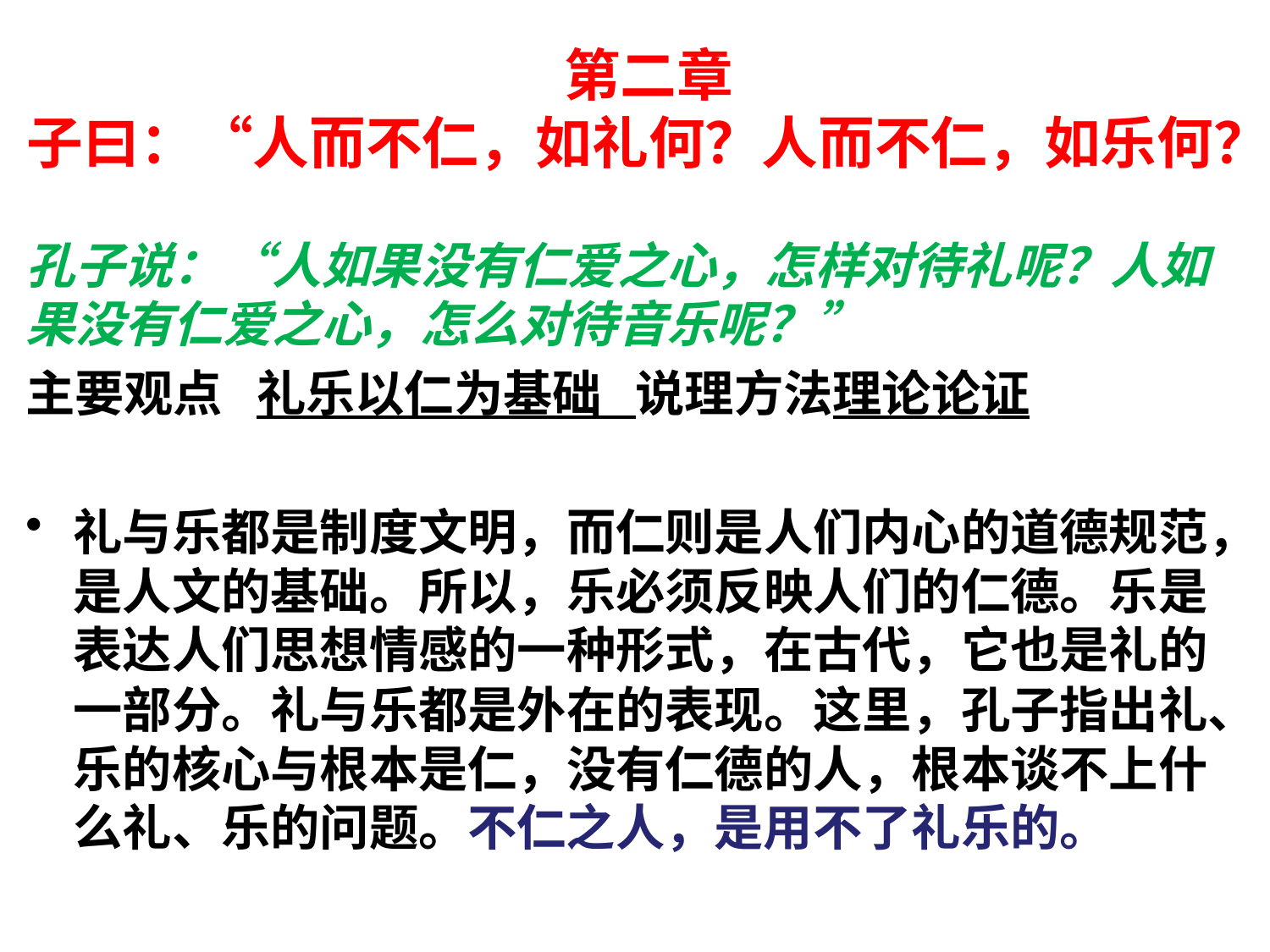

# 第二章 子曰：“人而不仁，如礼何？人而不仁，如乐何？

孔子说：“人如果没有仁爱之心，怎样对待礼呢？人如果没有仁爱之心，怎么对待音乐呢？”
主要观点   礼乐以仁为基础   说理方法理论论证

礼与乐都是制度文明，而仁则是人们内心的道德规范，是人文的基础。所以，乐必须反映人们的仁德。乐是表达人们思想情感的一种形式，在古代，它也是礼的一部分。礼与乐都是外在的表现。这里，孔子指出礼、乐的核心与根本是仁，没有仁德的人，根本谈不上什么礼、乐的问题。不仁之人，是用不了礼乐的。